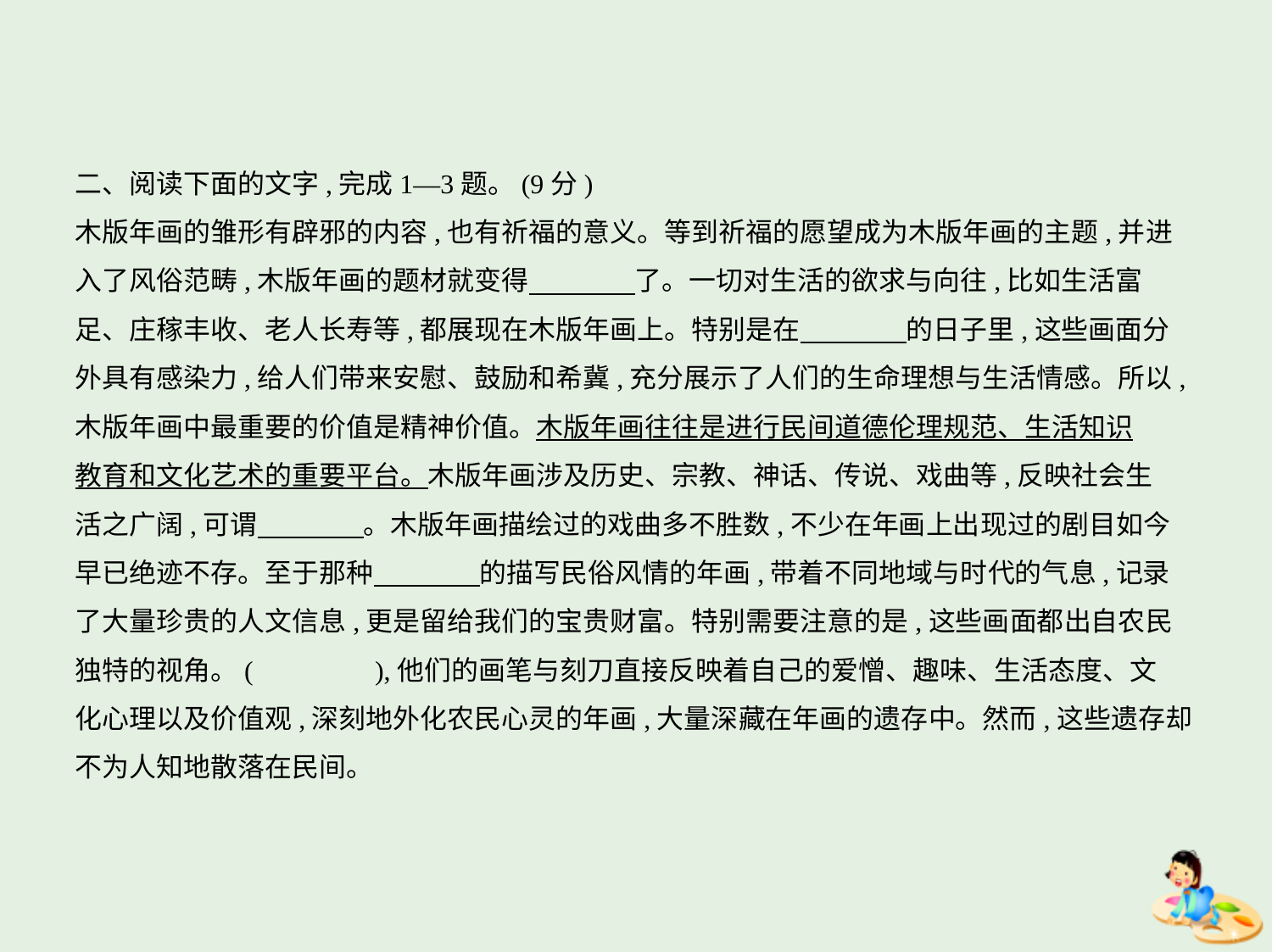

二、阅读下面的文字,完成1—3题。(9分)
木版年画的雏形有辟邪的内容,也有祈福的意义。等到祈福的愿望成为木版年画的主题,并进
入了风俗范畴,木版年画的题材就变得　　　    了。一切对生活的欲求与向往,比如生活富
足、庄稼丰收、老人长寿等,都展现在木版年画上。特别是在　　　    的日子里,这些画面分
外具有感染力,给人们带来安慰、鼓励和希冀,充分展示了人们的生命理想与生活情感。所以,
木版年画中最重要的价值是精神价值。木版年画往往是进行民间道德伦理规范、生活知识
教育和文化艺术的重要平台。木版年画涉及历史、宗教、神话、传说、戏曲等,反映社会生
活之广阔,可谓　　　    。木版年画描绘过的戏曲多不胜数,不少在年画上出现过的剧目如今
早已绝迹不存。至于那种　　　    的描写民俗风情的年画,带着不同地域与时代的气息,记录
了大量珍贵的人文信息,更是留给我们的宝贵财富。特别需要注意的是,这些画面都出自农民
独特的视角。(　　　　),他们的画笔与刻刀直接反映着自己的爱憎、趣味、生活态度、文
化心理以及价值观,深刻地外化农民心灵的年画,大量深藏在年画的遗存中。然而,这些遗存却
不为人知地散落在民间。